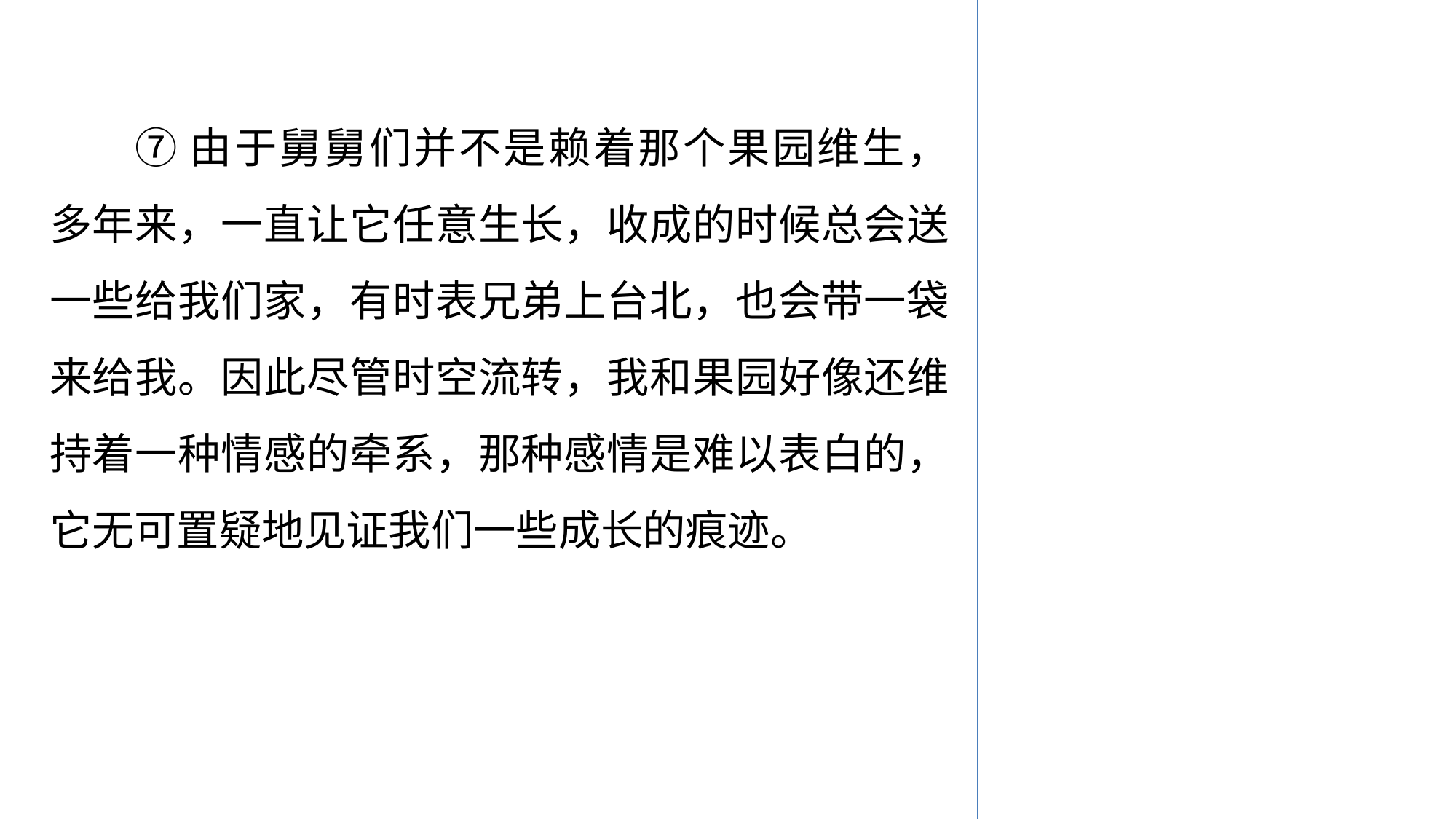

⑦由于舅舅们并不是赖着那个果园维生，多年来，一直让它任意生长，收成的时候总会送一些给我们家，有时表兄弟上台北，也会带一袋来给我。因此尽管时空流转，我和果园好像还维持着一种情感的牵系，那种感情是难以表白的，它无可置疑地见证我们一些成长的痕迹。